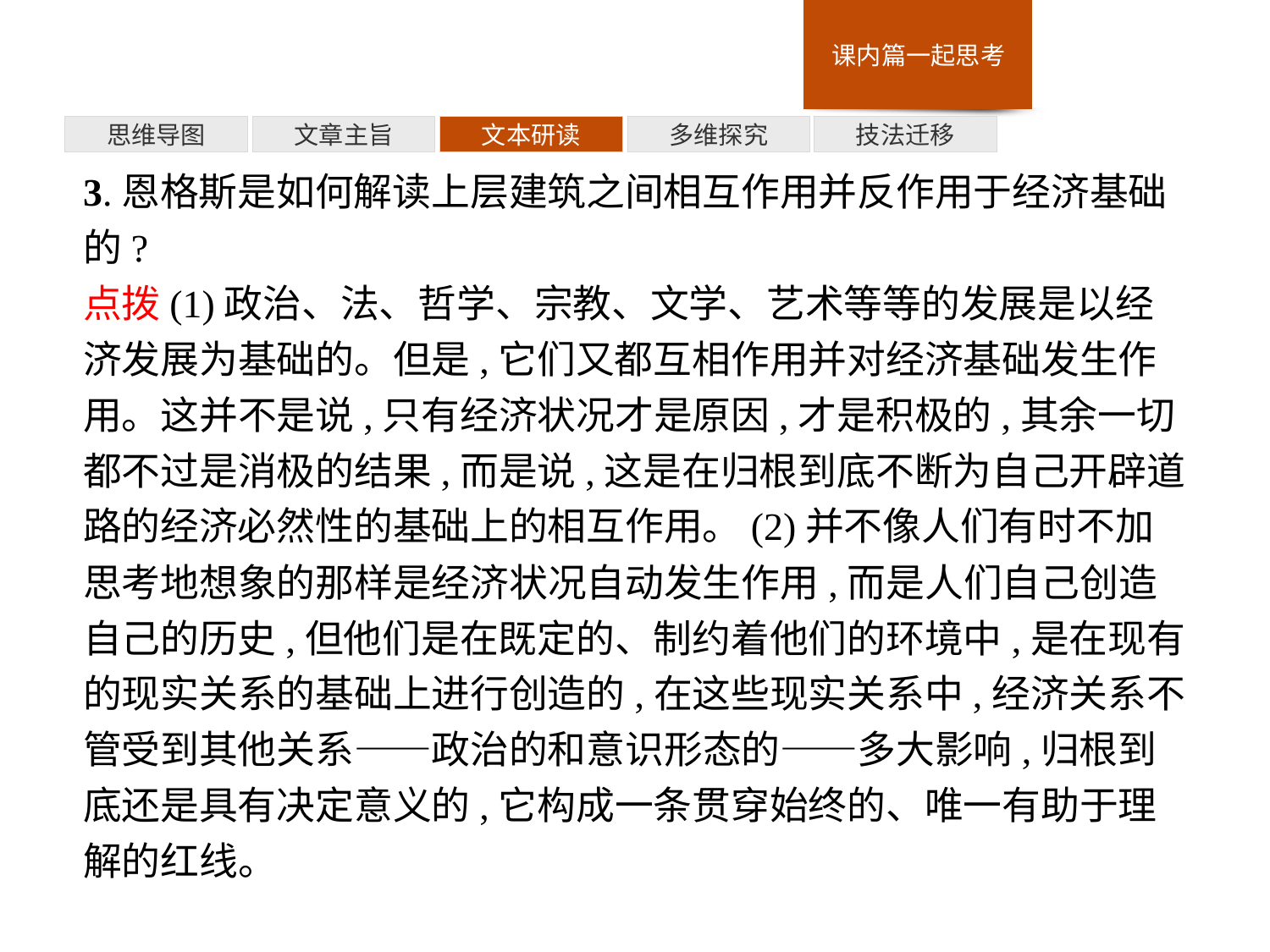

多维探究
思维导图
文章主旨
文本研读
技法迁移
3.恩格斯是如何解读上层建筑之间相互作用并反作用于经济基础的?
点拨(1)政治、法、哲学、宗教、文学、艺术等等的发展是以经济发展为基础的。但是,它们又都互相作用并对经济基础发生作用。这并不是说,只有经济状况才是原因,才是积极的,其余一切都不过是消极的结果,而是说,这是在归根到底不断为自己开辟道路的经济必然性的基础上的相互作用。(2)并不像人们有时不加思考地想象的那样是经济状况自动发生作用,而是人们自己创造自己的历史,但他们是在既定的、制约着他们的环境中,是在现有的现实关系的基础上进行创造的,在这些现实关系中,经济关系不管受到其他关系——政治的和意识形态的——多大影响,归根到底还是具有决定意义的,它构成一条贯穿始终的、唯一有助于理解的红线。